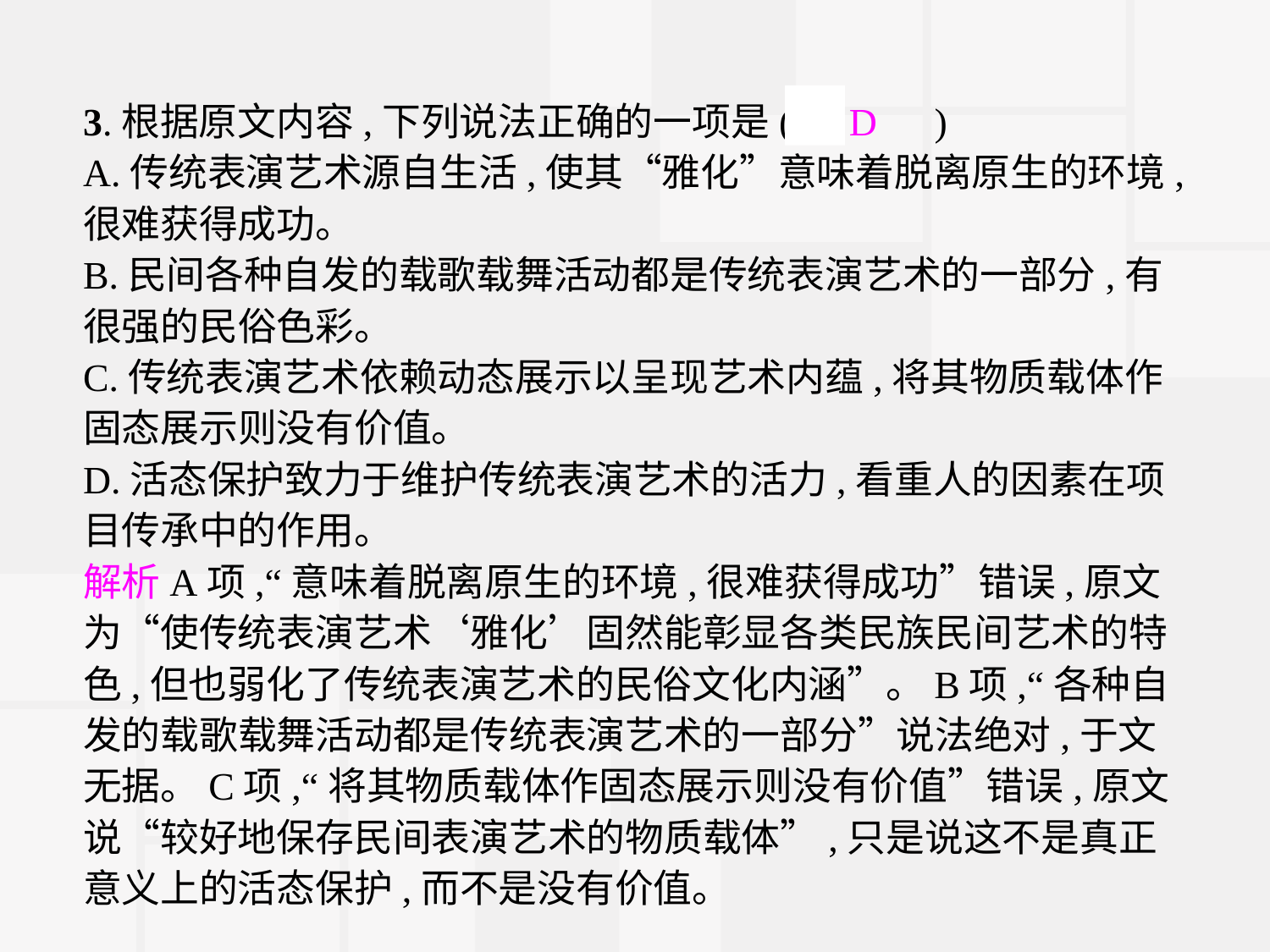

3.根据原文内容,下列说法正确的一项是(　D　)
A.传统表演艺术源自生活,使其“雅化”意味着脱离原生的环境,很难获得成功。
B.民间各种自发的载歌载舞活动都是传统表演艺术的一部分,有很强的民俗色彩。
C.传统表演艺术依赖动态展示以呈现艺术内蕴,将其物质载体作固态展示则没有价值。
D.活态保护致力于维护传统表演艺术的活力,看重人的因素在项目传承中的作用。
解析A项,“意味着脱离原生的环境,很难获得成功”错误,原文为“使传统表演艺术‘雅化’固然能彰显各类民族民间艺术的特色,但也弱化了传统表演艺术的民俗文化内涵”。B项,“各种自发的载歌载舞活动都是传统表演艺术的一部分”说法绝对,于文无据。C项,“将其物质载体作固态展示则没有价值”错误,原文说“较好地保存民间表演艺术的物质载体”,只是说这不是真正意义上的活态保护,而不是没有价值。